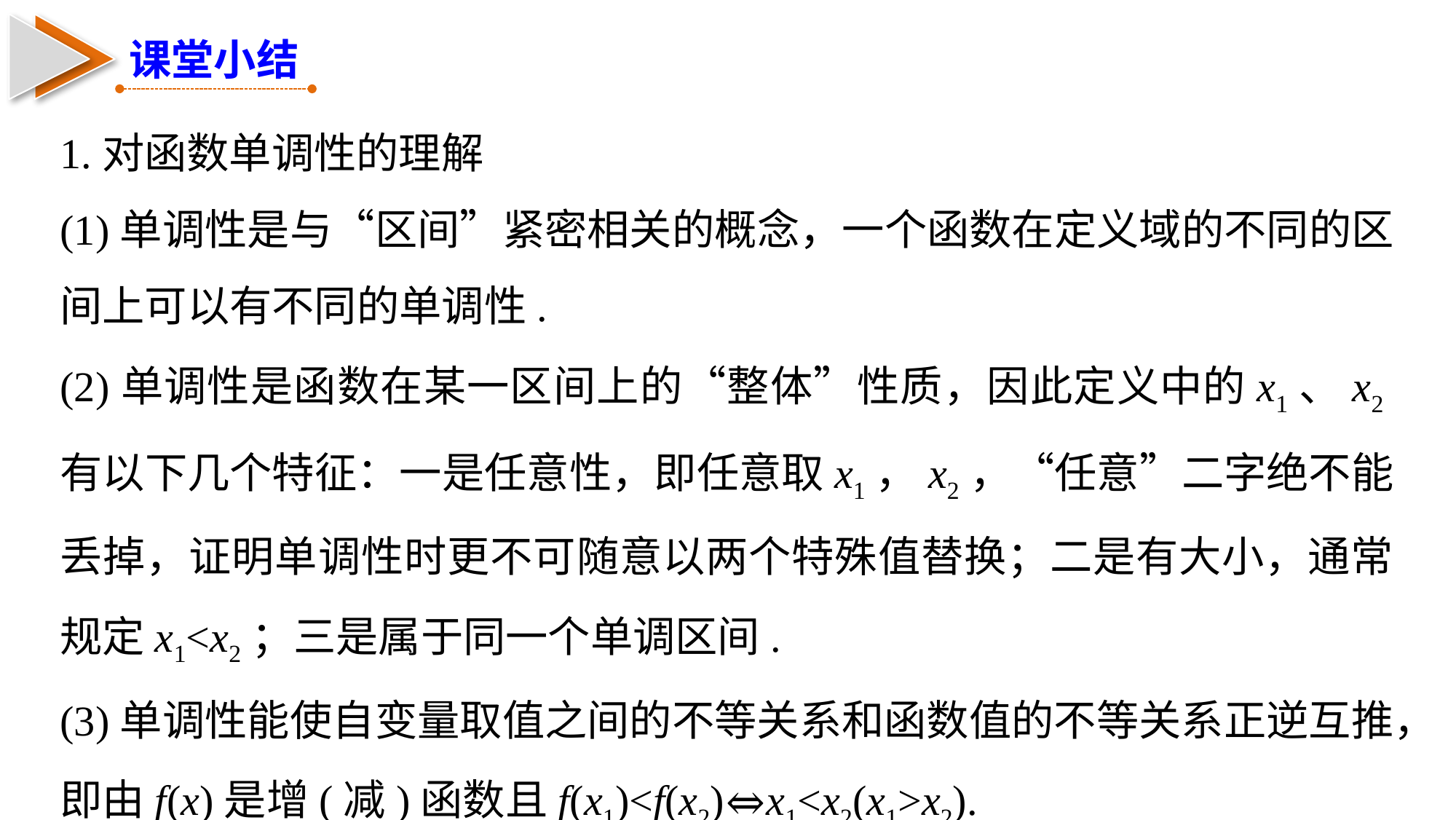

课堂小结
1.对函数单调性的理解
(1)单调性是与“区间”紧密相关的概念，一个函数在定义域的不同的区间上可以有不同的单调性.
(2)单调性是函数在某一区间上的“整体”性质，因此定义中的x1、x2有以下几个特征：一是任意性，即任意取x1，x2，“任意”二字绝不能丢掉，证明单调性时更不可随意以两个特殊值替换；二是有大小，通常规定x1<x2；三是属于同一个单调区间.
(3)单调性能使自变量取值之间的不等关系和函数值的不等关系正逆互推，即由f(x)是增(减)函数且f(x1)<f(x2)⇔x1<x2(x1>x2).